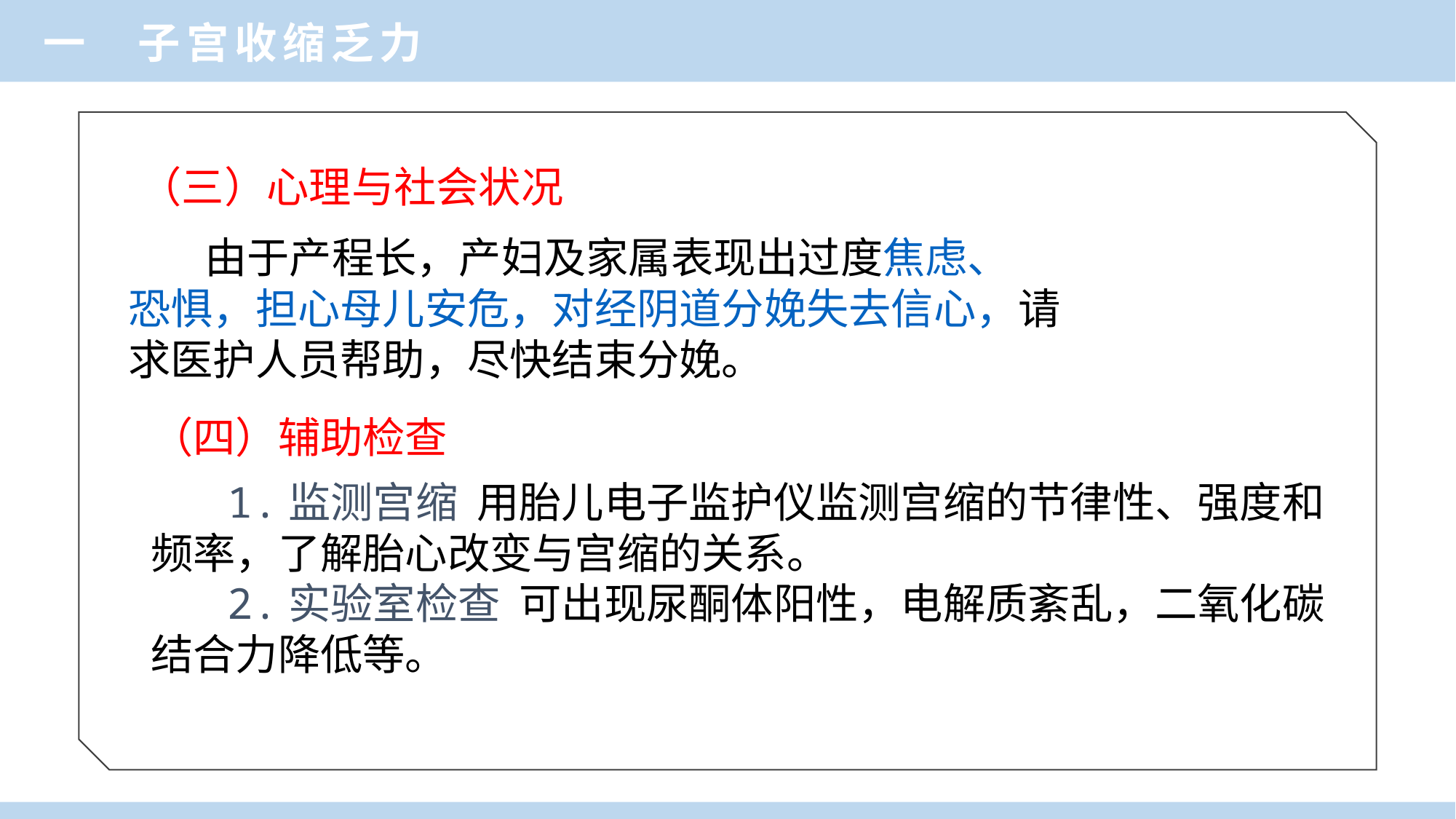

一   子宫收缩乏力

（三）心理与社会状况
       由于产程长，产妇及家属表现出过度焦虑、
恐惧，担心母儿安危，对经阴道分娩失去信心，请
求医护人员帮助，尽快结束分娩。
（四）辅助检查
   1.监测宫缩  用胎儿电子监护仪监测宫缩的节律性、强度和频率，了解胎心改变与宫缩的关系。
   2.实验室检查  可出现尿酮体阳性，电解质紊乱，二氧化碳结合力降低等。